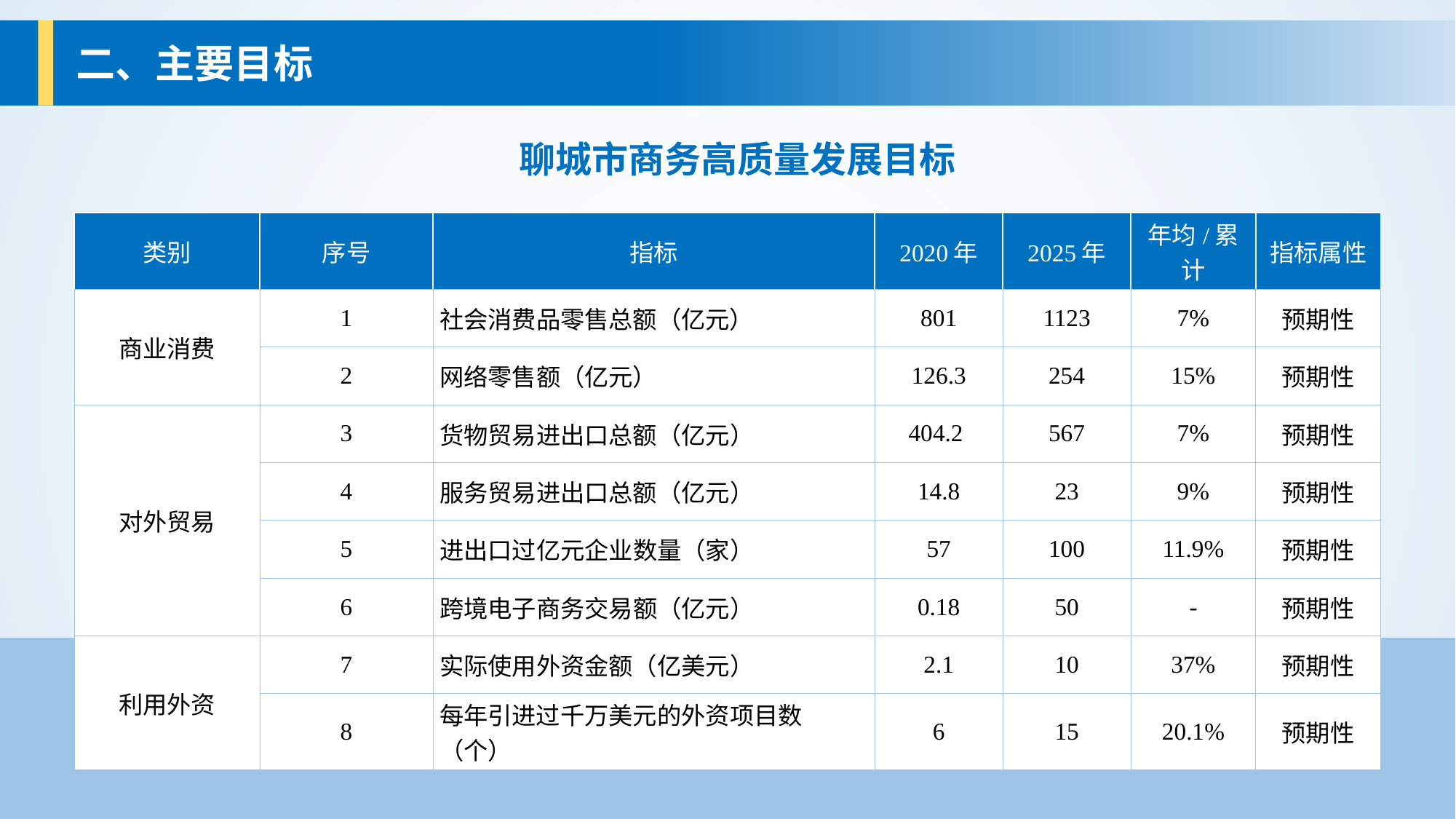

二、主要目标
聊城市商务高质量发展目标
| 类别 | 序号 | 指标 | 2020年 | 2025年 | 年均/累计 | 指标属性 |
| --- | --- | --- | --- | --- | --- | --- |
| 商业消费 | 1 | 社会消费品零售总额（亿元） | 801 | 1123 | 7% | 预期性 |
|  | 2 | 网络零售额（亿元） | 126.3 | 254 | 15% | 预期性 |
| 对外贸易 | 3 | 货物贸易进出口总额（亿元） | 404.2 | 567 | 7% | 预期性 |
|  | 4 | 服务贸易进出口总额（亿元） | 14.8 | 23 | 9% | 预期性 |
|  | 5 | 进出口过亿元企业数量（家） | 57 | 100 | 11.9% | 预期性 |
|  | 6 | 跨境电子商务交易额（亿元） | 0.18 | 50 | - | 预期性 |
| 利用外资 | 7 | 实际使用外资金额（亿美元） | 2.1 | 10 | 37% | 预期性 |
|  | 8 | 每年引进过千万美元的外资项目数（个） | 6 | 15 | 20.1% | 预期性 |